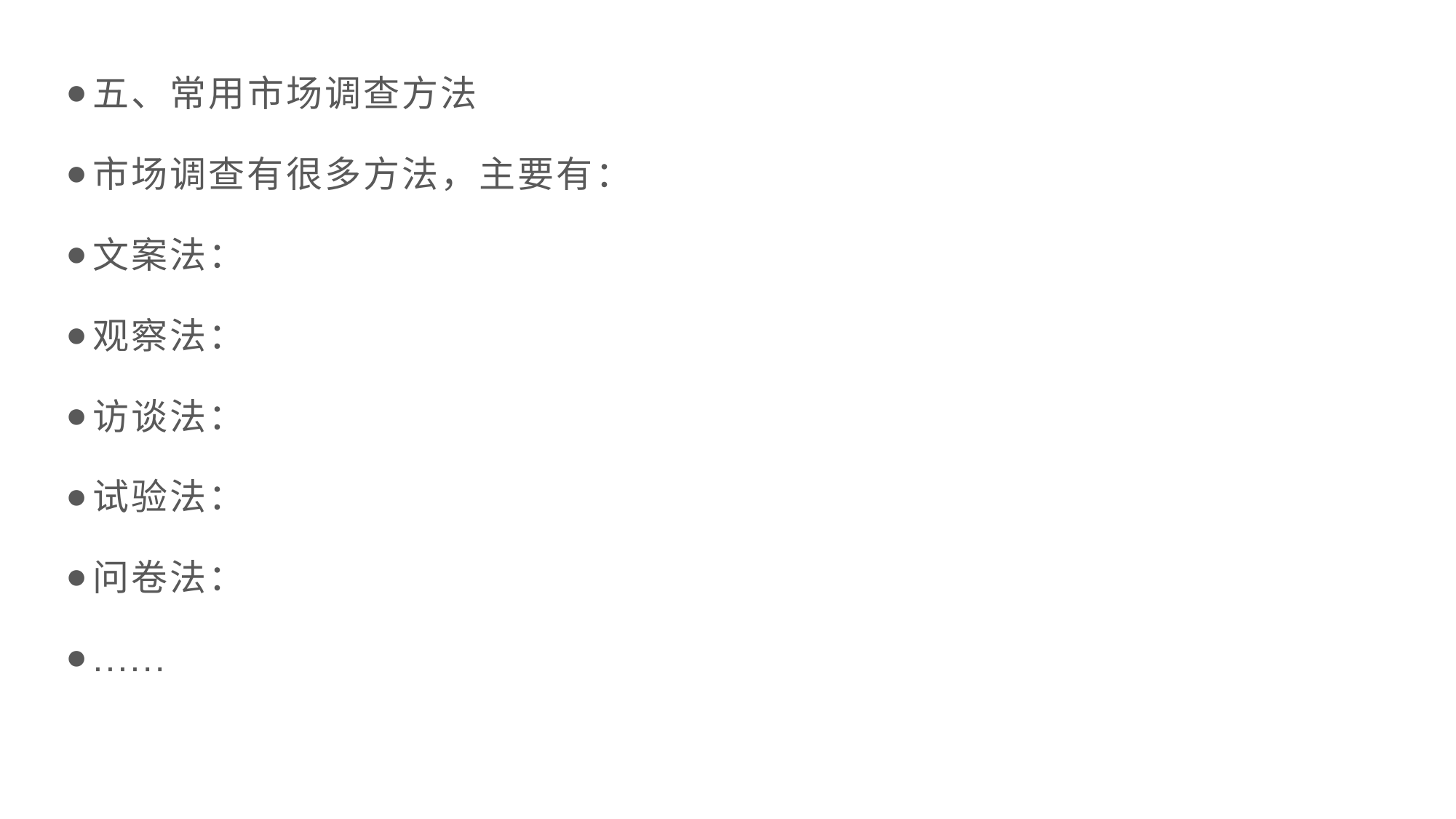

五、常用市场调查方法
市场调查有很多方法，主要有：
文案法：
观察法：
访谈法：
试验法：
问卷法：
......
15